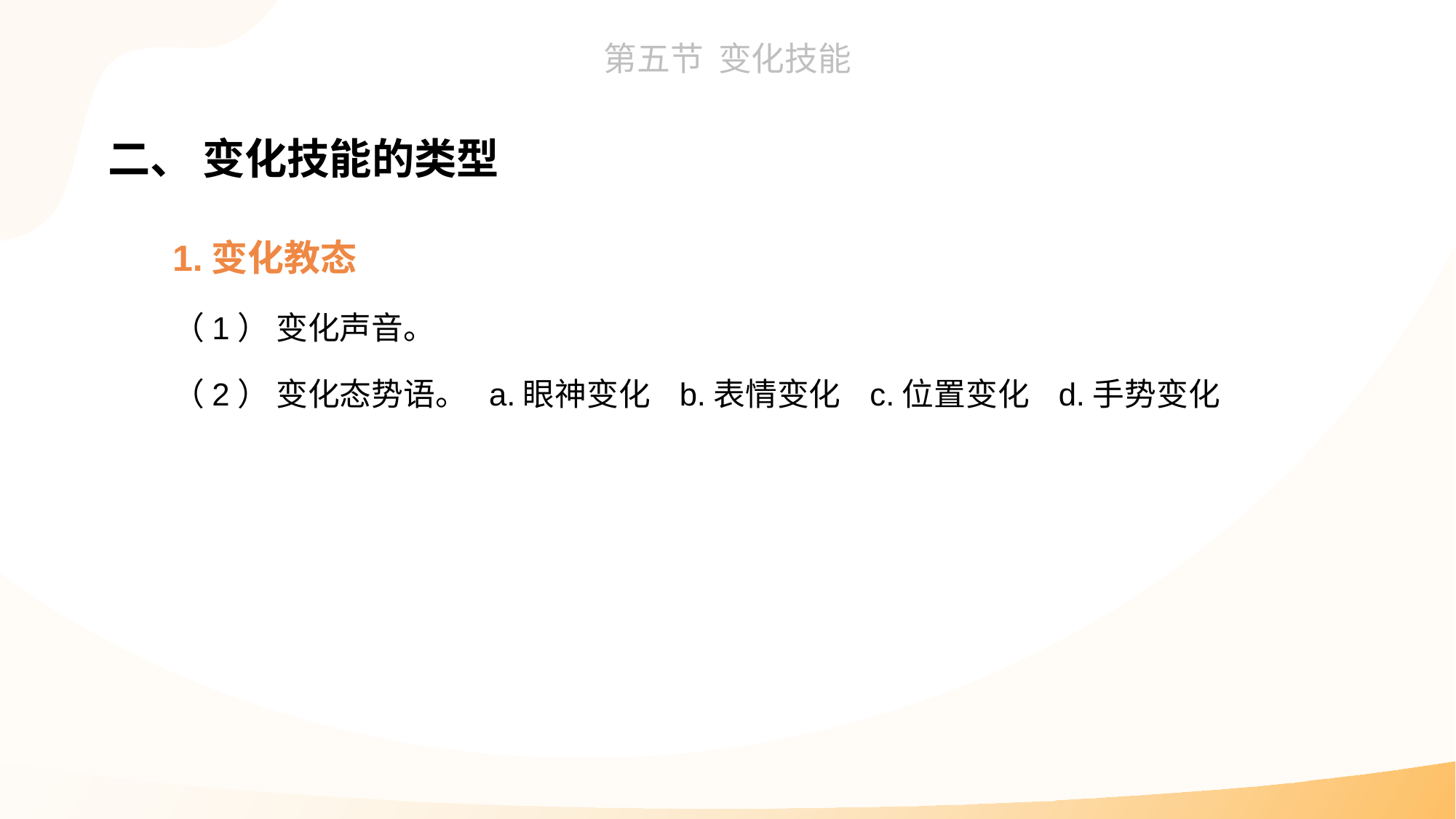

二、 变化技能的类型
1.变化教态
（1） 变化声音。
（2） 变化态势语。  a.眼神变化   b.表情变化   c.位置变化   d.手势变化